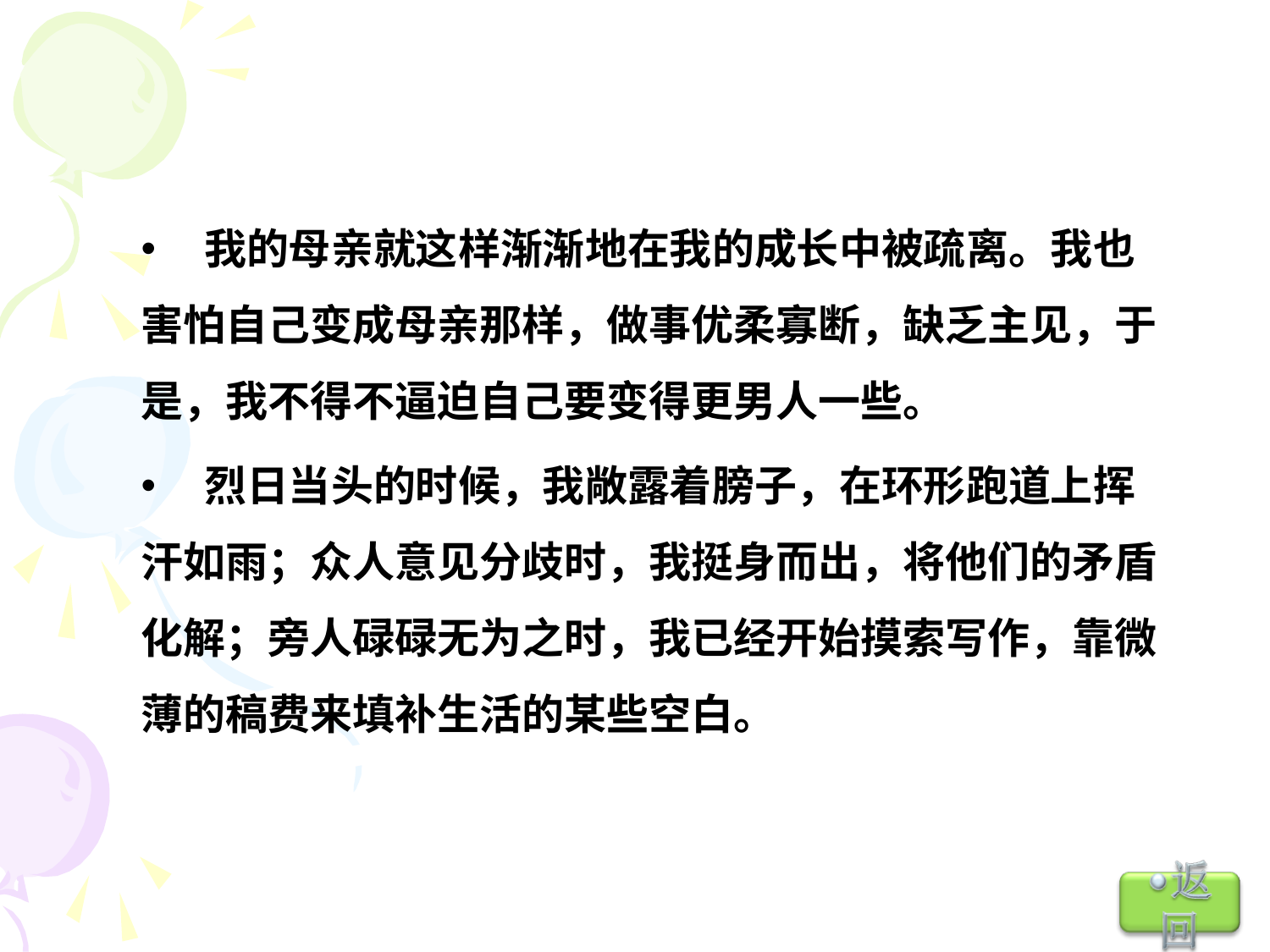

我的母亲就这样渐渐地在我的成长中被疏离。我也害怕自己变成母亲那样，做事优柔寡断，缺乏主见，于是，我不得不逼迫自己要变得更男人一些。
    烈日当头的时候，我敞露着膀子，在环形跑道上挥汗如雨；众人意见分歧时，我挺身而出，将他们的矛盾化解；旁人碌碌无为之时，我已经开始摸索写作，靠微薄的稿费来填补生活的某些空白。